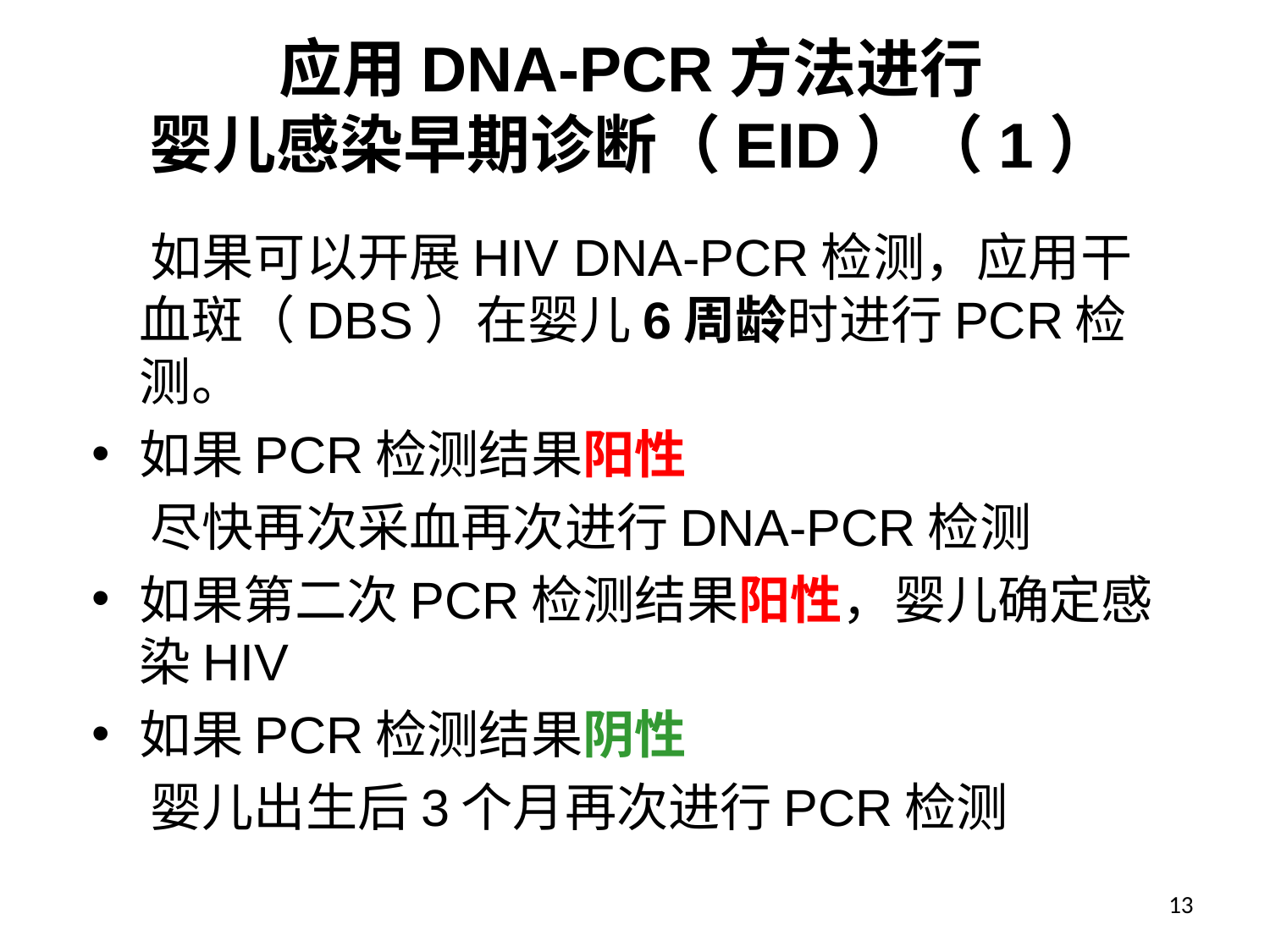

# 应用DNA-PCR方法进行 婴儿感染早期诊断（EID）（1）
    如果可以开展HIV DNA-PCR检测，应用干血斑（DBS）在婴儿6周龄时进行PCR检测。
如果PCR检测结果阳性
    尽快再次采血再次进行DNA-PCR检测
如果第二次PCR检测结果阳性，婴儿确定感染HIV
如果PCR检测结果阴性
    婴儿出生后3个月再次进行PCR检测
13